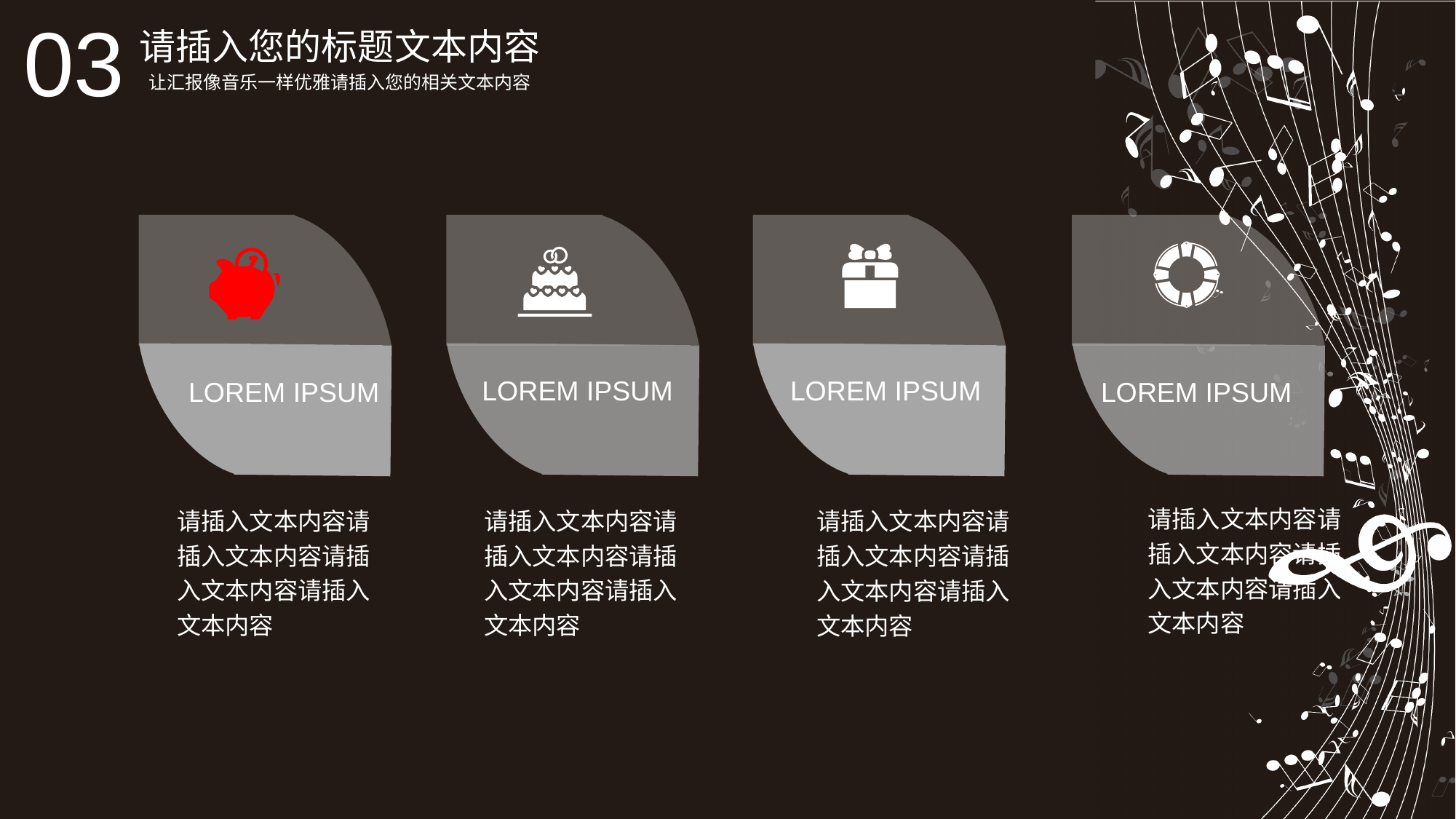

LOREM IPSUM
LOREM IPSUM
LOREM IPSUM
LOREM IPSUM
请插入文本内容请插入文本内容请插入文本内容请插入文本内容
请插入文本内容请插入文本内容请插入文本内容请插入文本内容
请插入文本内容请插入文本内容请插入文本内容请插入文本内容
请插入文本内容请插入文本内容请插入文本内容请插入文本内容